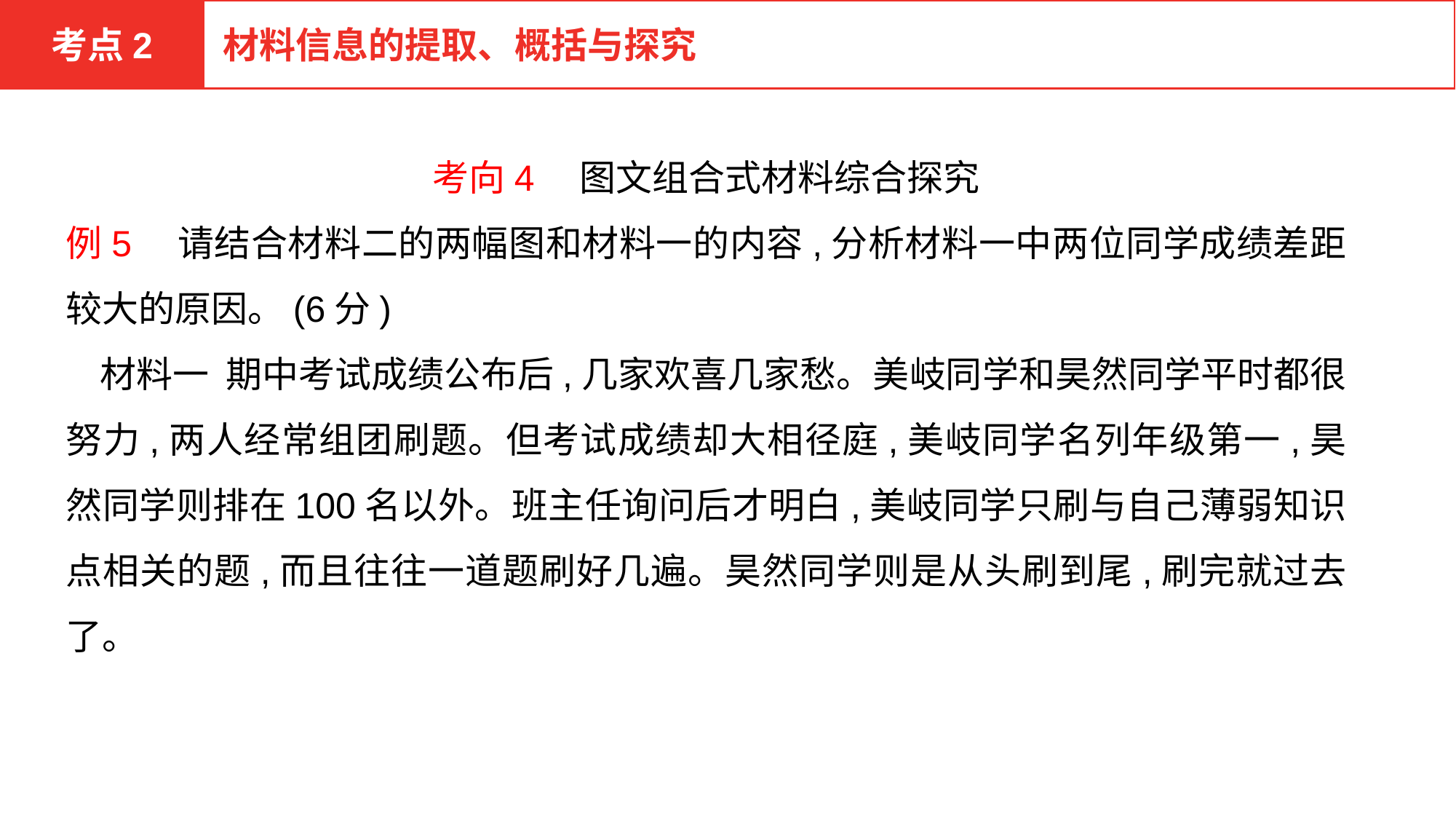

考点2
材料信息的提取、概括与探究
考向4　图文组合式材料综合探究
例5　请结合材料二的两幅图和材料一的内容,分析材料一中两位同学成绩差距较大的原因。(6分)
   材料一  期中考试成绩公布后,几家欢喜几家愁。美岐同学和昊然同学平时都很努力,两人经常组团刷题。但考试成绩却大相径庭,美岐同学名列年级第一,昊然同学则排在100名以外。班主任询问后才明白,美岐同学只刷与自己薄弱知识点相关的题,而且往往一道题刷好几遍。昊然同学则是从头刷到尾,刷完就过去了。